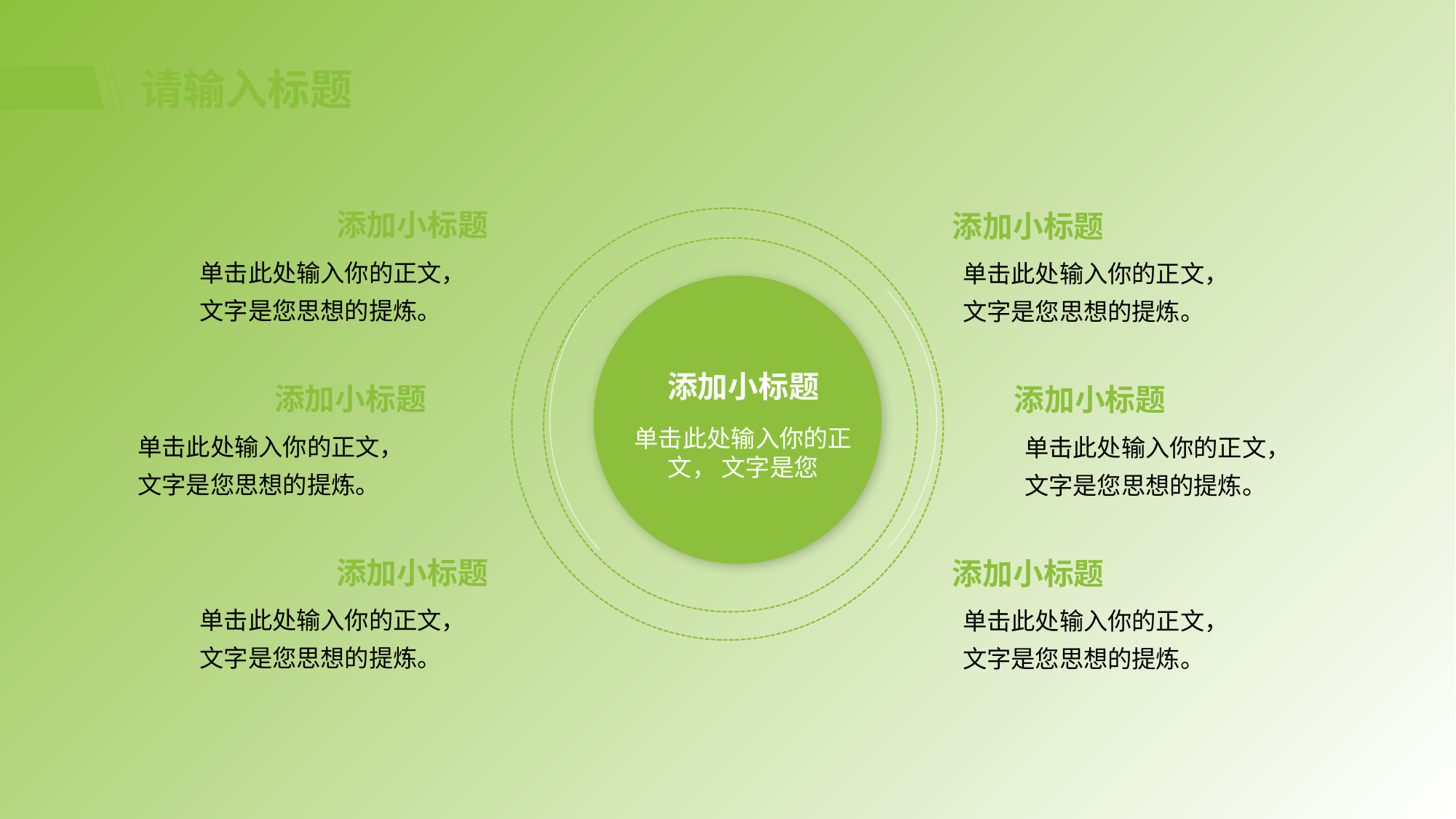

# 请输入标题
添加小标题
添加小标题

添加小标题
单击此处输入你的正文， 文字是您
单击此处输入你的正文，文字是您思想的提炼。
单击此处输入你的正文，文字是您思想的提炼。
添加小标题
添加小标题
单击此处输入你的正文，文字是您思想的提炼。
单击此处输入你的正文，文字是您思想的提炼。
添加小标题
添加小标题
单击此处输入你的正文，文字是您思想的提炼。
单击此处输入你的正文，文字是您思想的提炼。